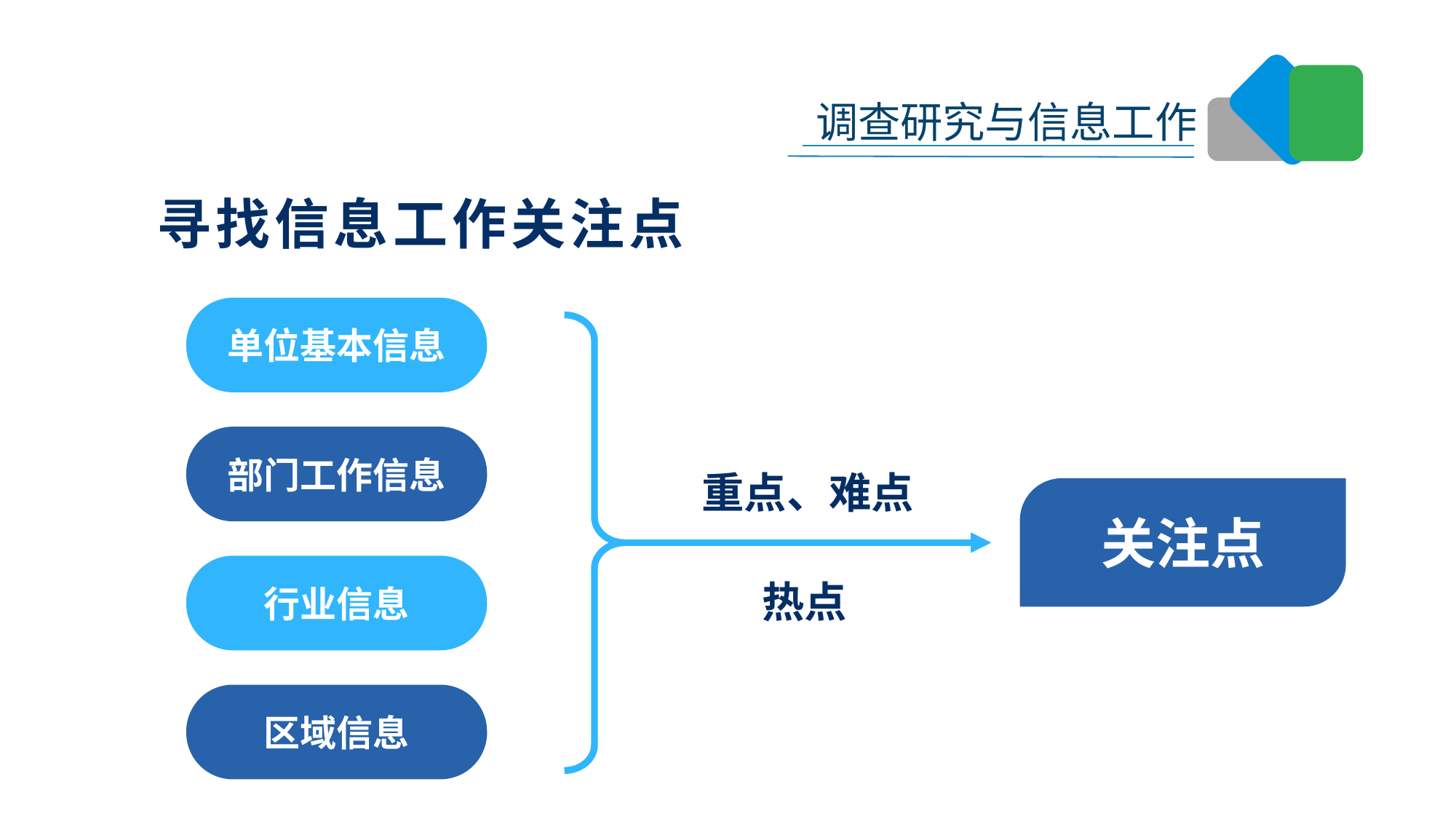

寻找信息工作关注点
单位基本信息

部门工作信息
重点、难点
关注点
行业信息
热点
区域信息